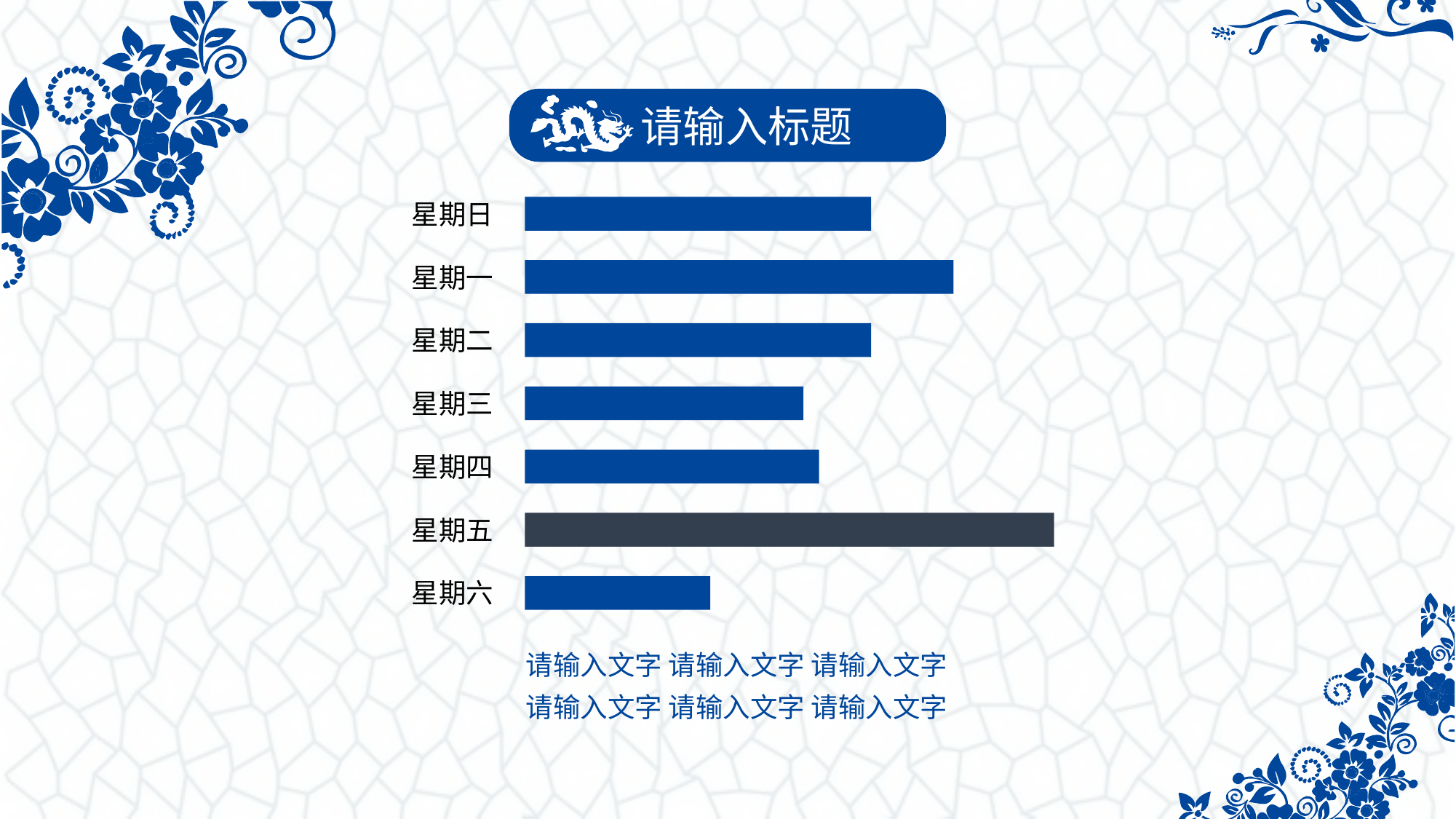

请输入标题

星期日

星期一

星期二

星期三

星期四

星期五

星期六

请输入文字 请输入文字 请输入文字
请输入文字 请输入文字 请输入文字